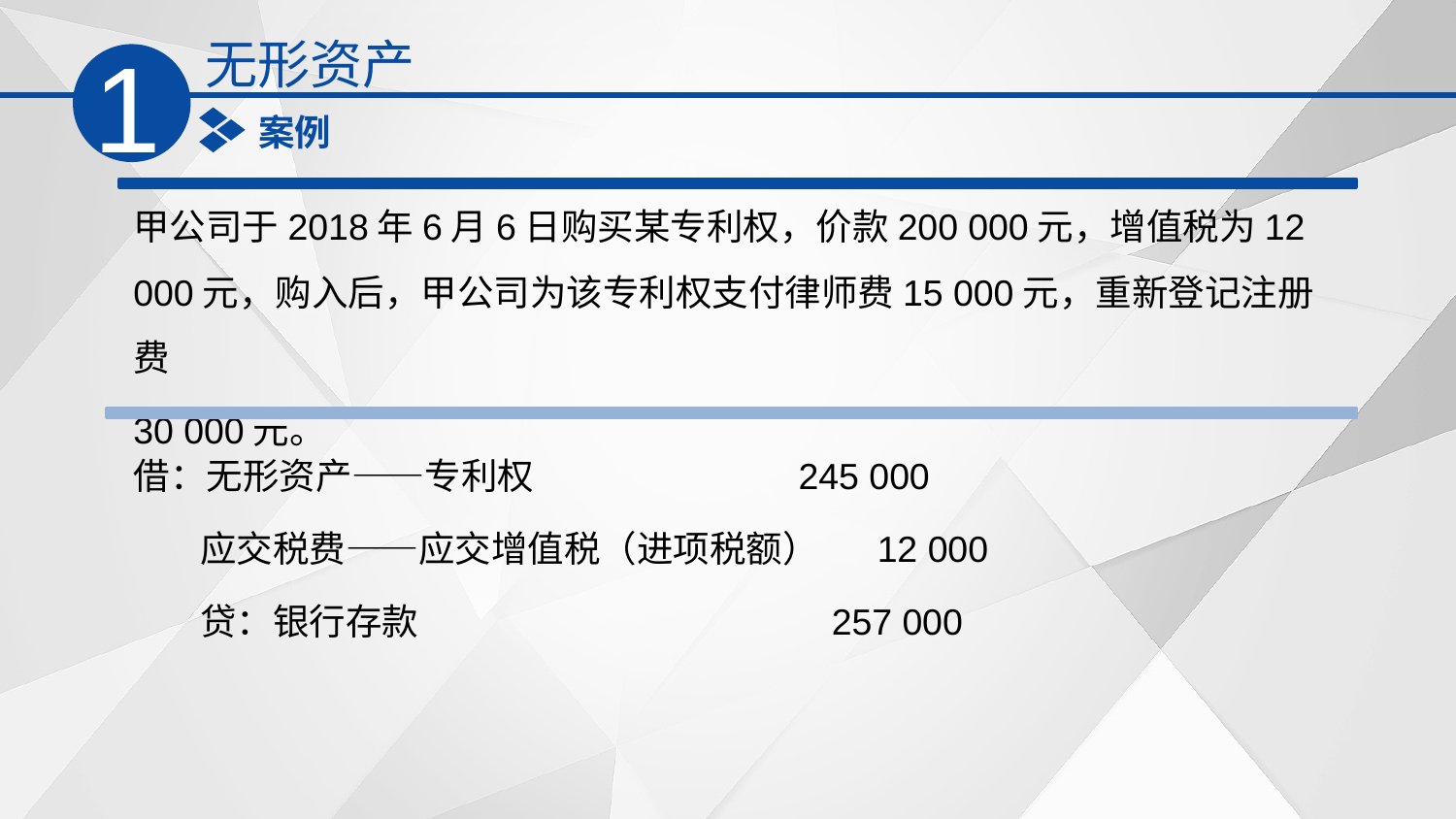

无形资产
1

案例

甲公司于2018年6月6日购买某专利权，价款200 000元，增值税为12 000元，购入后，甲公司为该专利权支付律师费15 000元，重新登记注册费
30 000元。

借：无形资产——专利权                               245 000
       应交税费——应交增值税（进项税额）      12 000
       贷：银行存款                                                 257 000